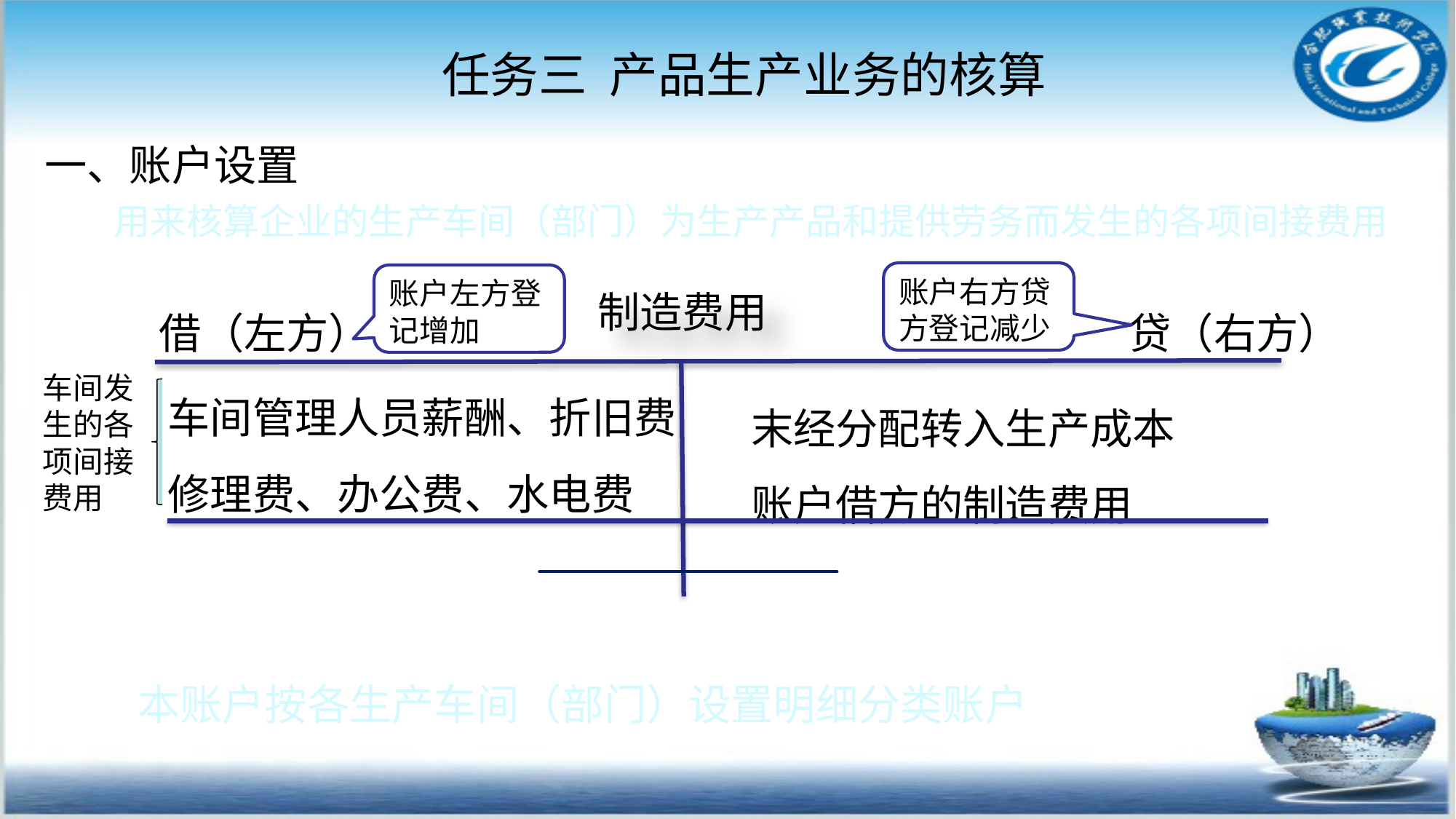

任务三  产品生产业务的核算
#
一、账户设置
   用来核算企业的生产车间（部门）为生产产品和提供劳务而发生的各项间接费用
账户右方贷方登记减少
账户左方登记增加
制造费用
借（左方）
贷（右方）
车间管理人员薪酬、折旧费修理费、办公费、水电费
车间发生的各项间接费用
末经分配转入生产成本账户借方的制造费用

本账户按各生产车间（部门）设置明细分类账户